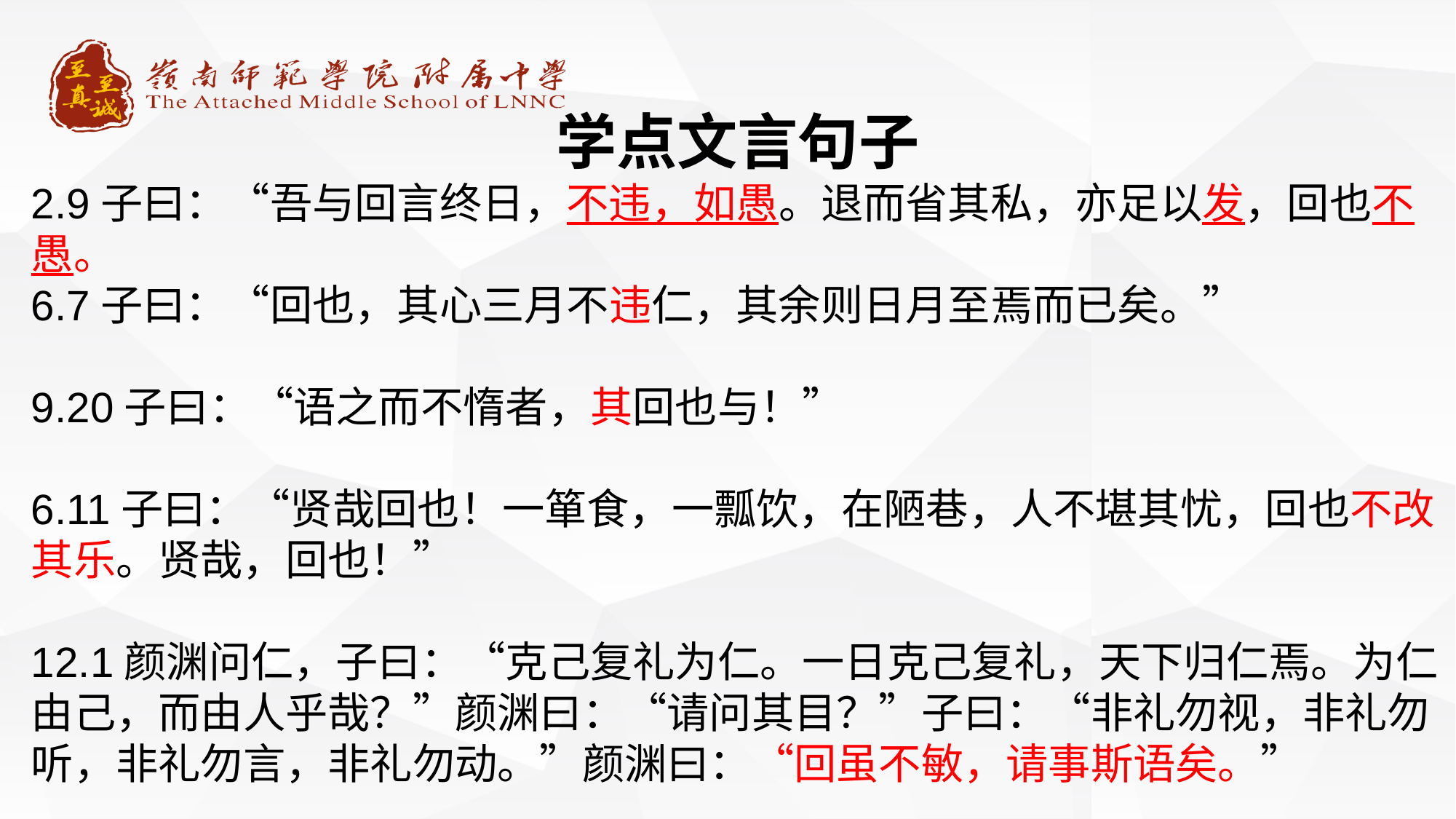

学点文言句子
2.9子曰：“吾与回言终日，不违，如愚。退而省其私，亦足以发，回也不愚。
6.7子曰：“回也，其心三月不违仁，其余则日月至焉而已矣。”

9.20子曰：“语之而不惰者，其回也与！”

6.11子曰：“贤哉回也！一箪食，一瓢饮，在陋巷，人不堪其忧，回也不改其乐。贤哉，回也！”

12.1颜渊问仁，子曰：“克己复礼为仁。一日克己复礼，天下归仁焉。为仁由己，而由人乎哉？”颜渊曰：“请问其目？”子曰：“非礼勿视，非礼勿听，非礼勿言，非礼勿动。”颜渊曰：“回虽不敏，请事斯语矣。”